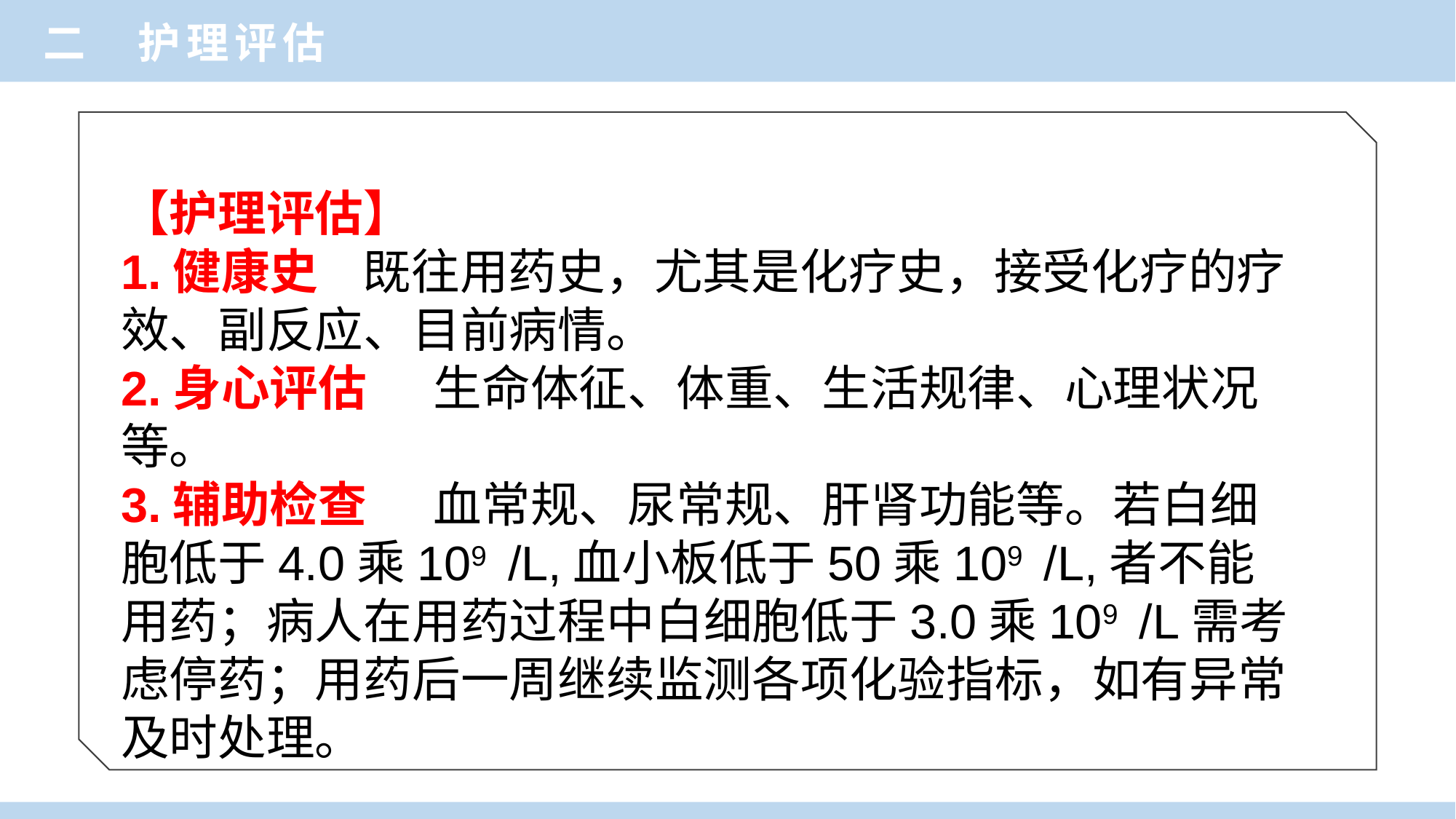

二   护理评估

【护理评估】
1.健康史    既往用药史，尤其是化疗史，接受化疗的疗效、副反应、目前病情。
2.身心评估      生命体征、体重、生活规律、心理状况等。
3.辅助检查      血常规、尿常规、肝肾功能等。若白细胞低于4.0乘109  /L,血小板低于50乘109  /L,者不能用药；病人在用药过程中白细胞低于3.0乘109  /L需考虑停药；用药后一周继续监测各项化验指标，如有异常及时处理。